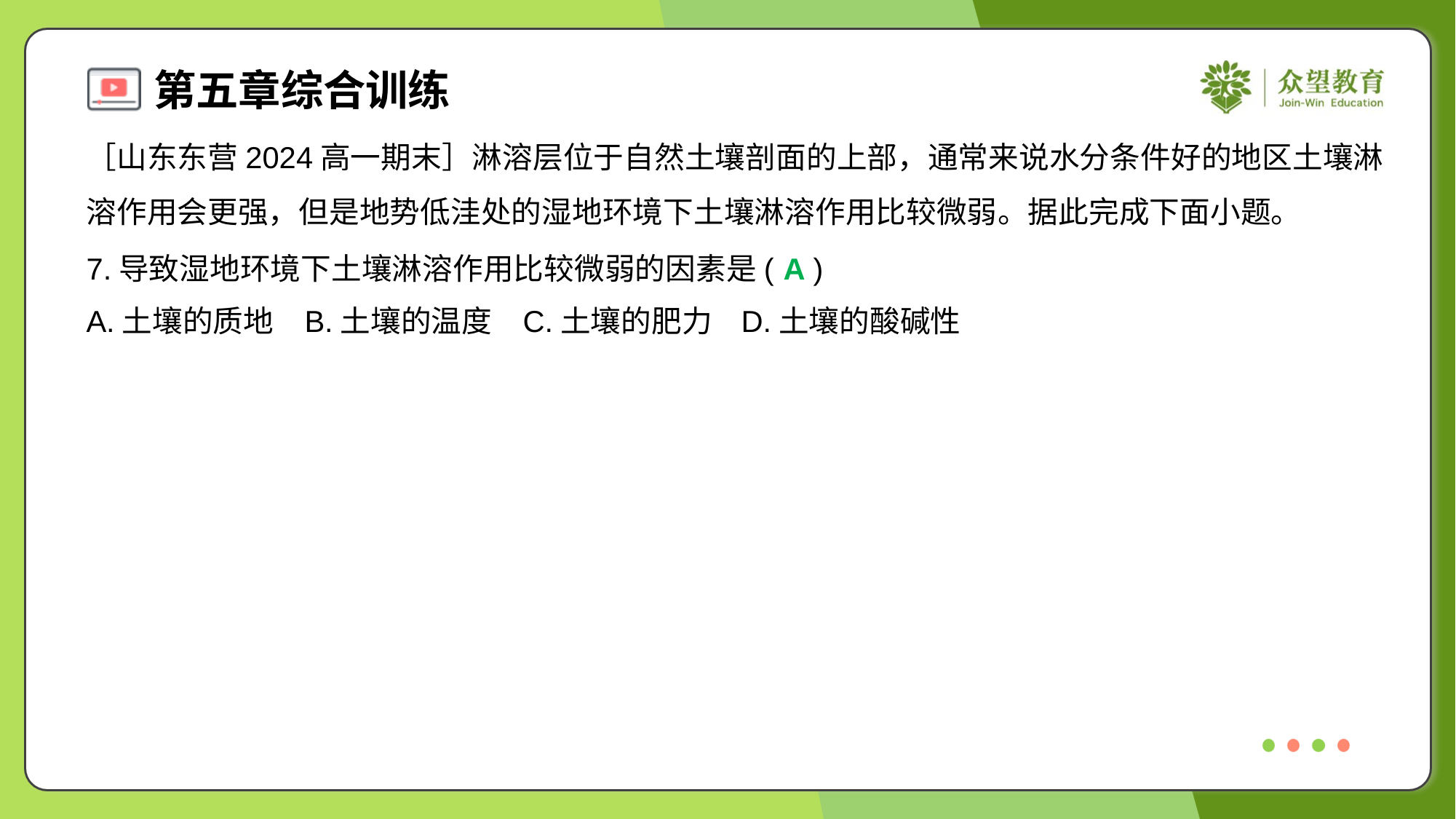

［山东东营2024高一期末］淋溶层位于自然土壤剖面的上部，通常来说水分条件好的地区土壤淋
溶作用会更强，但是地势低洼处的湿地环境下土壤淋溶作用比较微弱。据此完成下面小题。
7.导致湿地环境下土壤淋溶作用比较微弱的因素是(     )
A
A.土壤的质地	B.土壤的温度	C.土壤的肥力	D.土壤的酸碱性